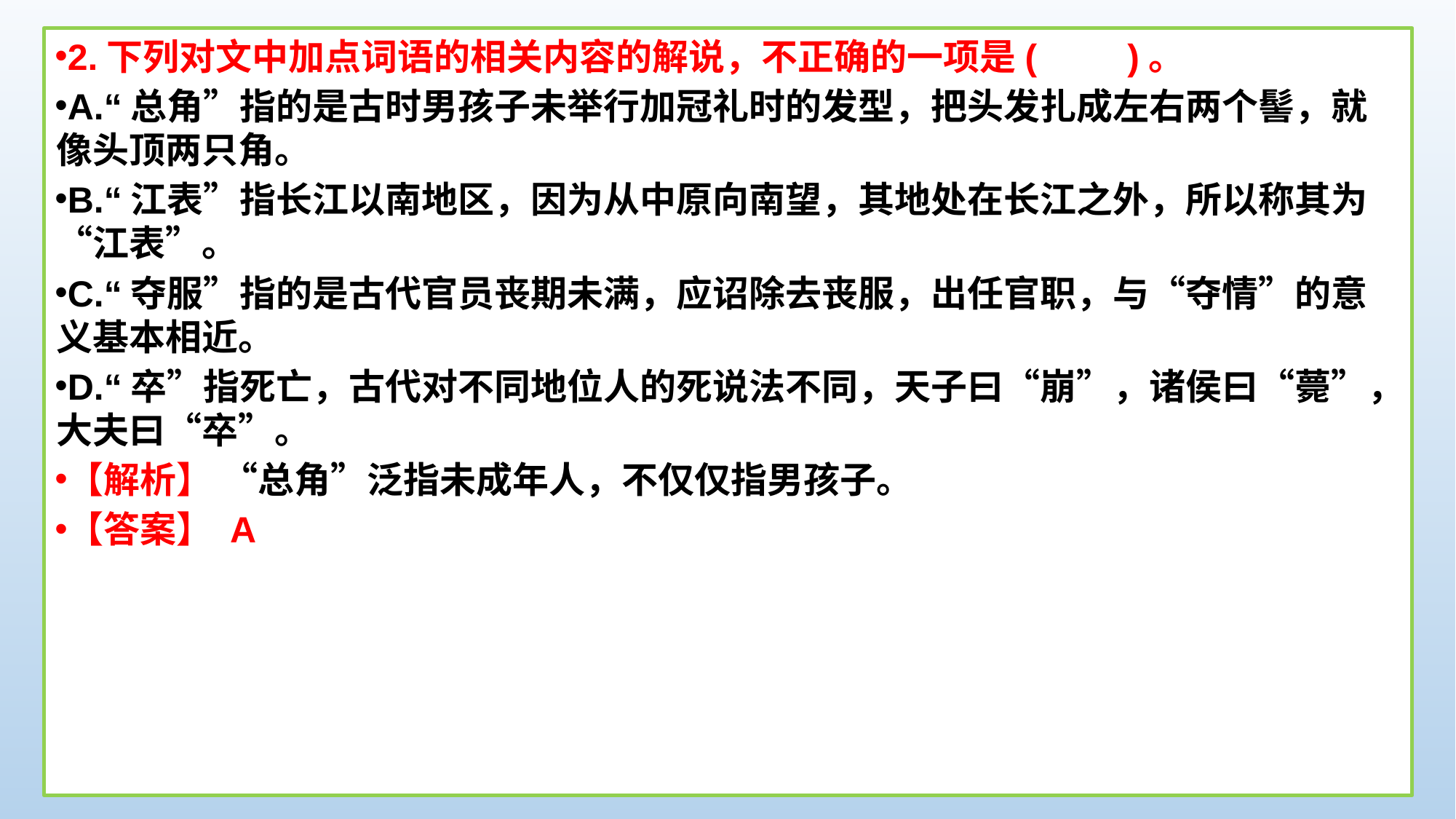

2.下列对文中加点词语的相关内容的解说，不正确的一项是(　　)。
A.“总角”指的是古时男孩子未举行加冠礼时的发型，把头发扎成左右两个髻，就像头顶两只角。
B.“江表”指长江以南地区，因为从中原向南望，其地处在长江之外，所以称其为“江表”。
C.“夺服”指的是古代官员丧期未满，应诏除去丧服，出任官职，与“夺情”的意义基本相近。
D.“卒”指死亡，古代对不同地位人的死说法不同，天子曰“崩”，诸侯曰“薨”，大夫曰“卒”。
【解析】 “总角”泛指未成年人，不仅仅指男孩子。
【答案】 A